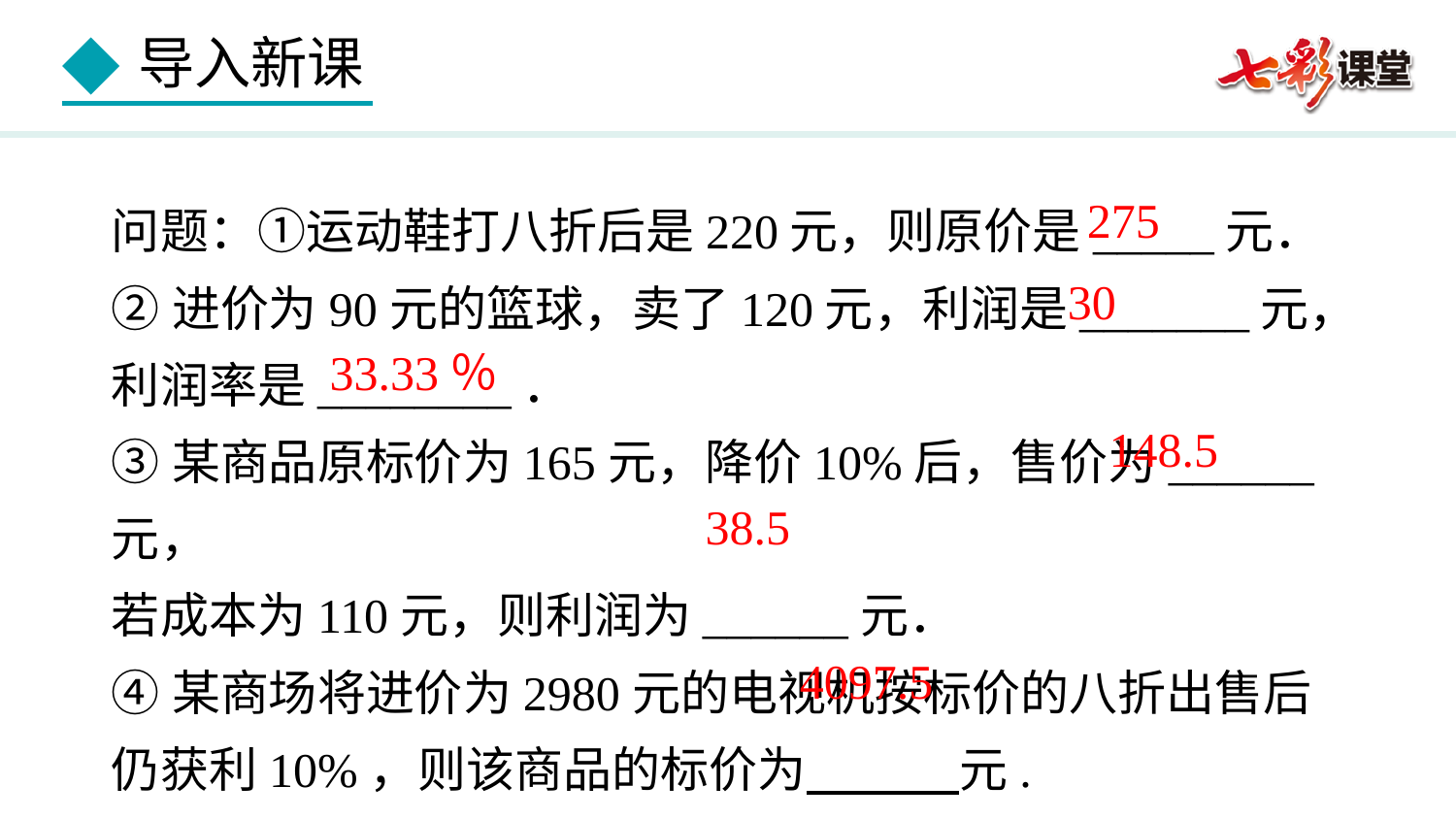

问题：①运动鞋打八折后是220元，则原价是_____元．
②进价为90元的篮球，卖了120元，利润是_______元，
利润率是________．
③某商品原标价为165元，降价10%后，售价为______元，
若成本为110元，则利润为______元．
④某商场将进价为2980元的电视机按标价的八折出售后
仍获利10%，则该商品的标价为              元.
275
30
33.33％
148.5
38.5
4097.5